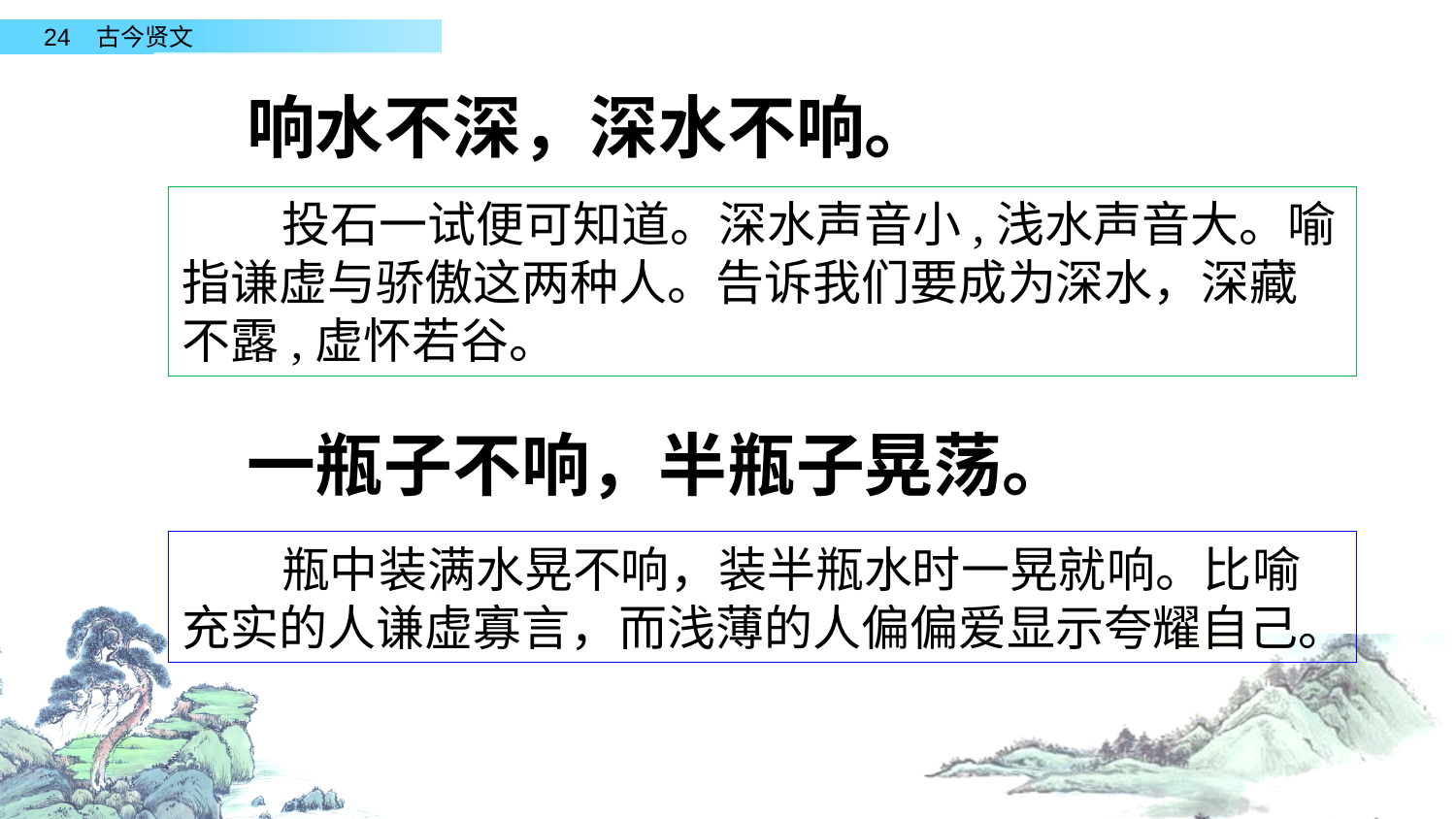

响水不深，深水不响。
        投石一试便可知道。深水声音小,浅水声音大。喻指谦虚与骄傲这两种人。告诉我们要成为深水，深藏不露,虚怀若谷。
    一瓶子不响，半瓶子晃荡。
        瓶中装满水晃不响，装半瓶水时一晃就响。比喻充实的人谦虚寡言，而浅薄的人偏偏爱显示夸耀自己。